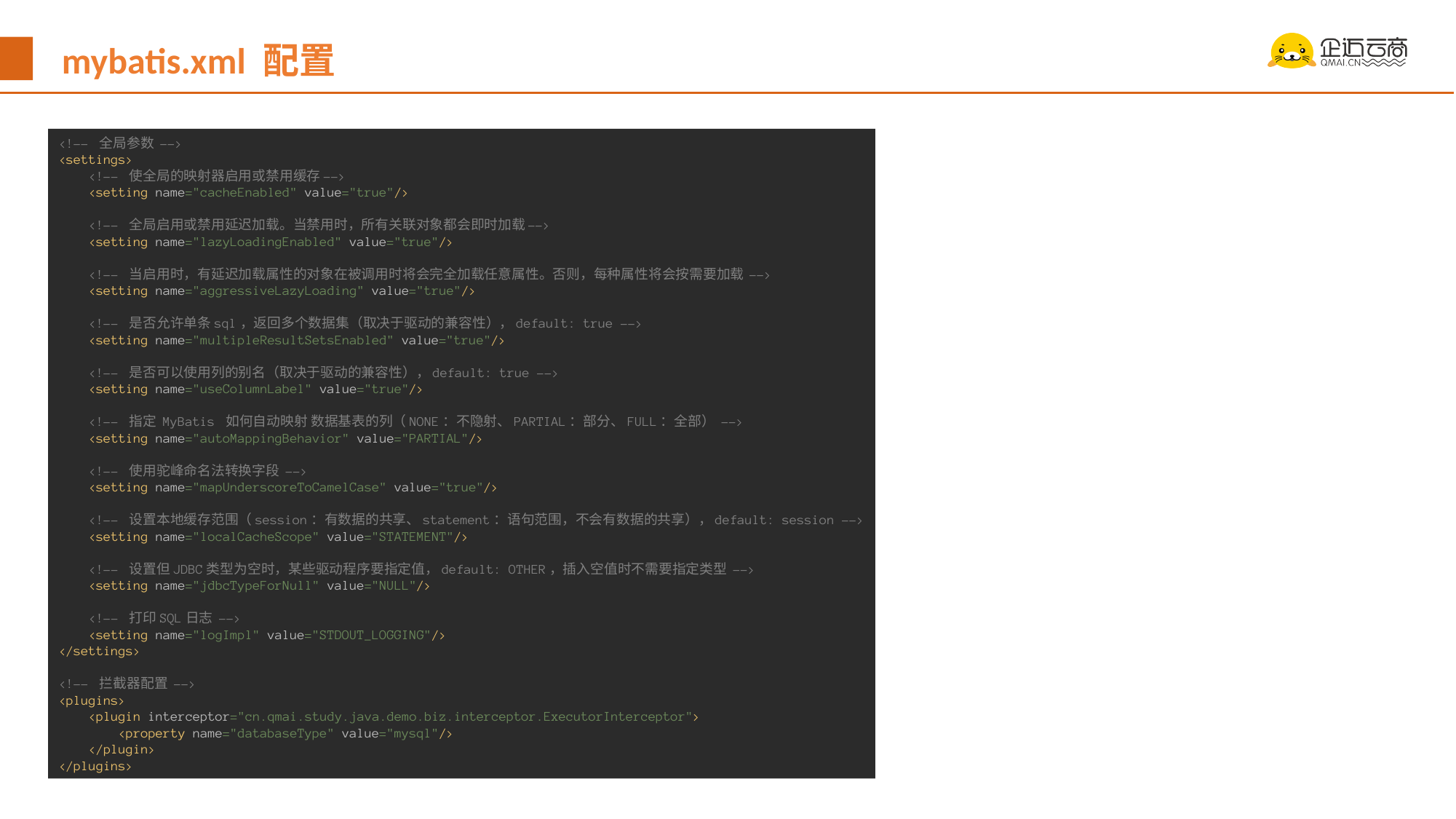

mybatis.xml 配置

<!-- 全局参数 -->
<settings>
    <!-- 使全局的映射器启用或禁用缓存-->
    <setting name="cacheEnabled" value="true"/>
    <!-- 全局启用或禁用延迟加载。当禁用时，所有关联对象都会即时加载-->
    <setting name="lazyLoadingEnabled" value="true"/>
    <!-- 当启用时，有延迟加载属性的对象在被调用时将会完全加载任意属性。否则，每种属性将会按需要加载 -->
    <setting name="aggressiveLazyLoading" value="true"/>
    <!-- 是否允许单条sql，返回多个数据集（取决于驱动的兼容性），default: true -->
    <setting name="multipleResultSetsEnabled" value="true"/>
    <!-- 是否可以使用列的别名（取决于驱动的兼容性），default: true -->
    <setting name="useColumnLabel" value="true"/>
    <!-- 指定 MyBatis 如何自动映射 数据基表的列（NONE：不隐射、PARTIAL：部分、FULL：全部） -->
    <setting name="autoMappingBehavior" value="PARTIAL"/>
    <!-- 使用驼峰命名法转换字段 -->
    <setting name="mapUnderscoreToCamelCase" value="true"/>
    <!-- 设置本地缓存范围（session：有数据的共享、statement：语句范围，不会有数据的共享），default: session -->
    <setting name="localCacheScope" value="STATEMENT"/>
    <!-- 设置但JDBC类型为空时，某些驱动程序要指定值，default: OTHER，插入空值时不需要指定类型 -->
    <setting name="jdbcTypeForNull" value="NULL"/>
    <!-- 打印SQL日志 -->
    <setting name="logImpl" value="STDOUT_LOGGING"/>
</settings>
<!-- 拦截器配置 -->
<plugins>
    <plugin interceptor="cn.qmai.study.java.demo.biz.interceptor.ExecutorInterceptor">
        <property name="databaseType" value="mysql"/>
    </plugin>
</plugins>